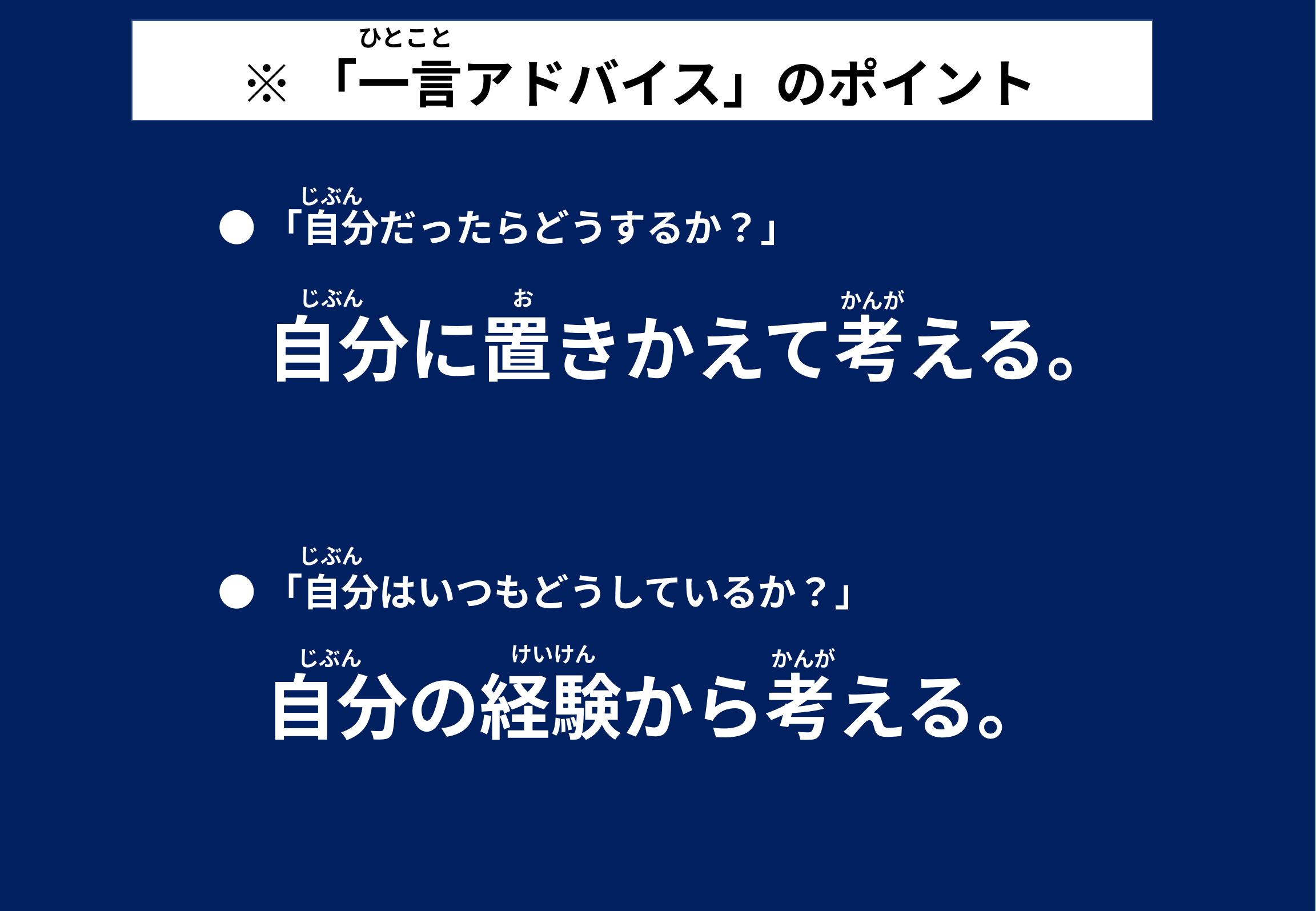

ひとこと

※「一言アドバイス」のポイント
じぶん
●「自分だったらどうするか？」
じぶん
お
かんが
自分に置きかえて考える。
じぶん
●「自分はいつもどうしているか？」
けいけん
じぶん
かんが
自分の経験から考える。